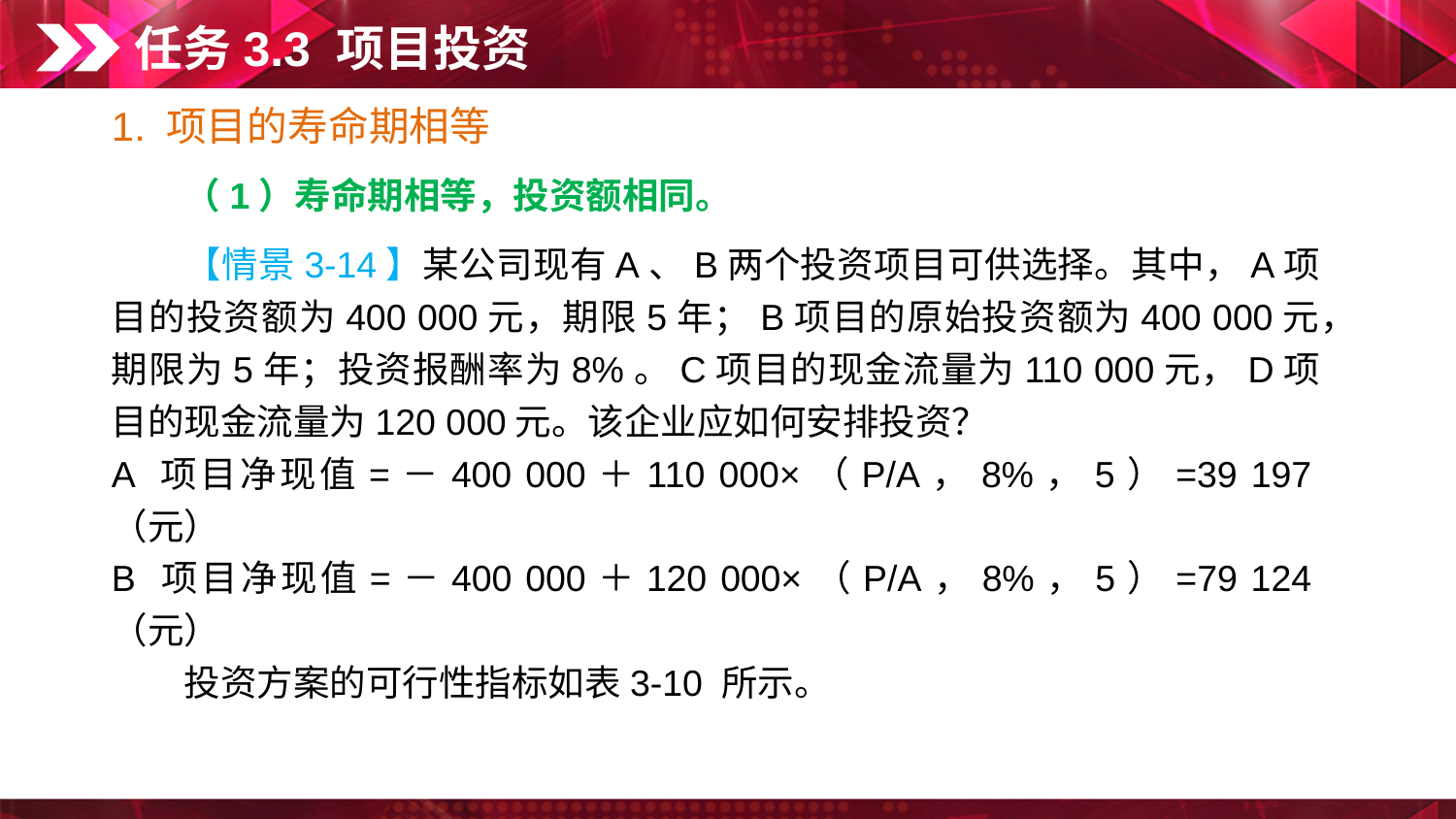

任务3.3 项目投资

1. 项目的寿命期相等
　　（1）寿命期相等，投资额相同。
　　【情景3-14】某公司现有A、B两个投资项目可供选择。其中，A项目的投资额为400 000元，期限5年；B项目的原始投资额为400 000元，期限为5年；投资报酬率为8%。C项目的现金流量为110 000元，D项目的现金流量为120 000元。该企业应如何安排投资？
A 项目净现值=－400 000＋110 000×（P/A，8%，5）=39 197（元）
B 项目净现值=－400 000＋120 000×（P/A，8%，5）=79 124（元）
　　投资方案的可行性指标如表3-10 所示。